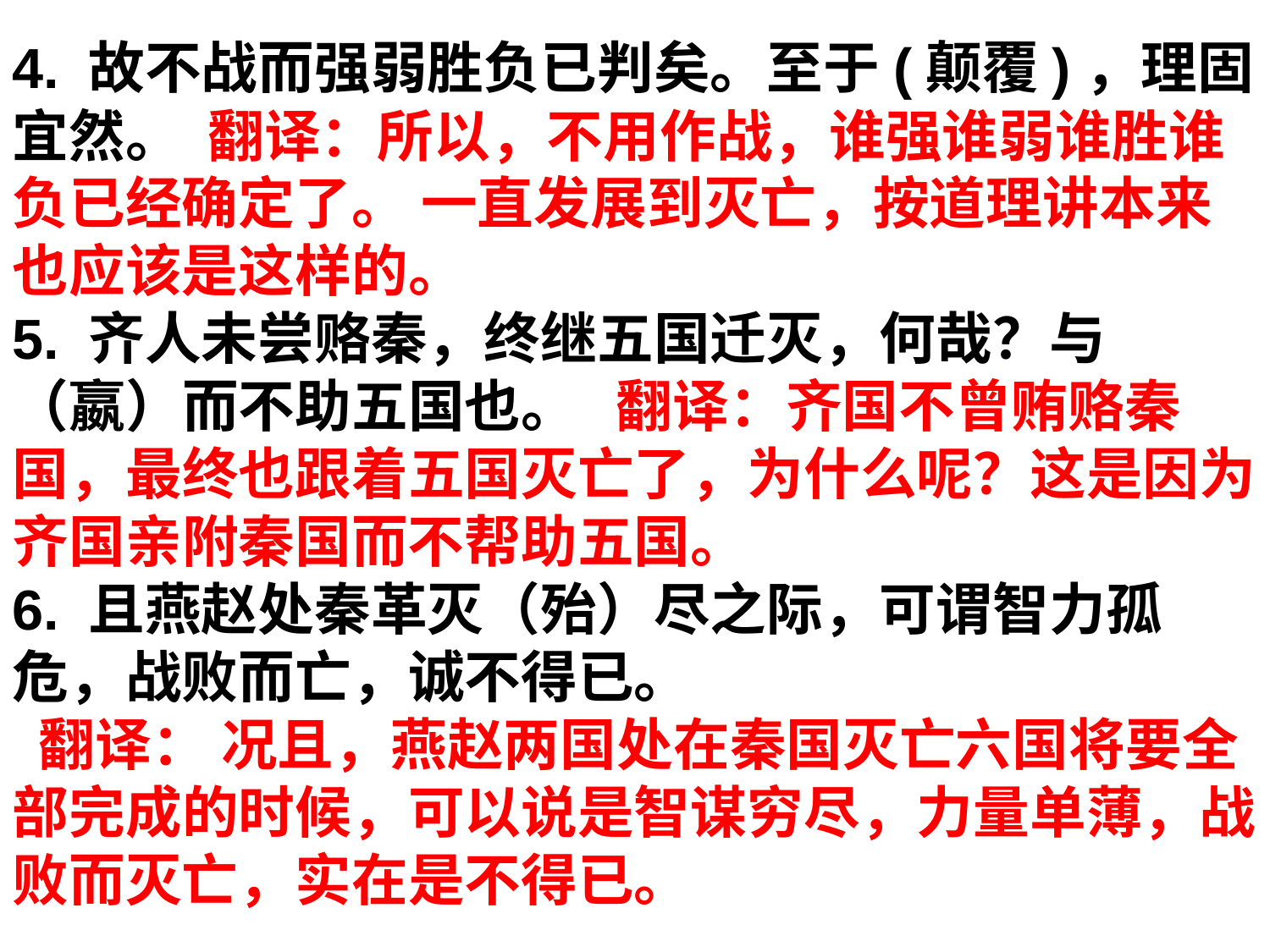

4. 故不战而强弱胜负已判矣。至于(颠覆)，理固宜然。  翻译：所以，不用作战，谁强谁弱谁胜谁负已经确定了。 一直发展到灭亡，按道理讲本来也应该是这样的。
5. 齐人未尝赂秦，终继五国迁灭，何哉？与（嬴）而不助五国也。   翻译：齐国不曾贿赂秦国，最终也跟着五国灭亡了，为什么呢？这是因为齐国亲附秦国而不帮助五国。
6. 且燕赵处秦革灭（殆）尽之际，可谓智力孤危，战败而亡，诚不得已。
 翻译： 况且，燕赵两国处在秦国灭亡六国将要全部完成的时候，可以说是智谋穷尽，力量单薄，战败而灭亡，实在是不得已。